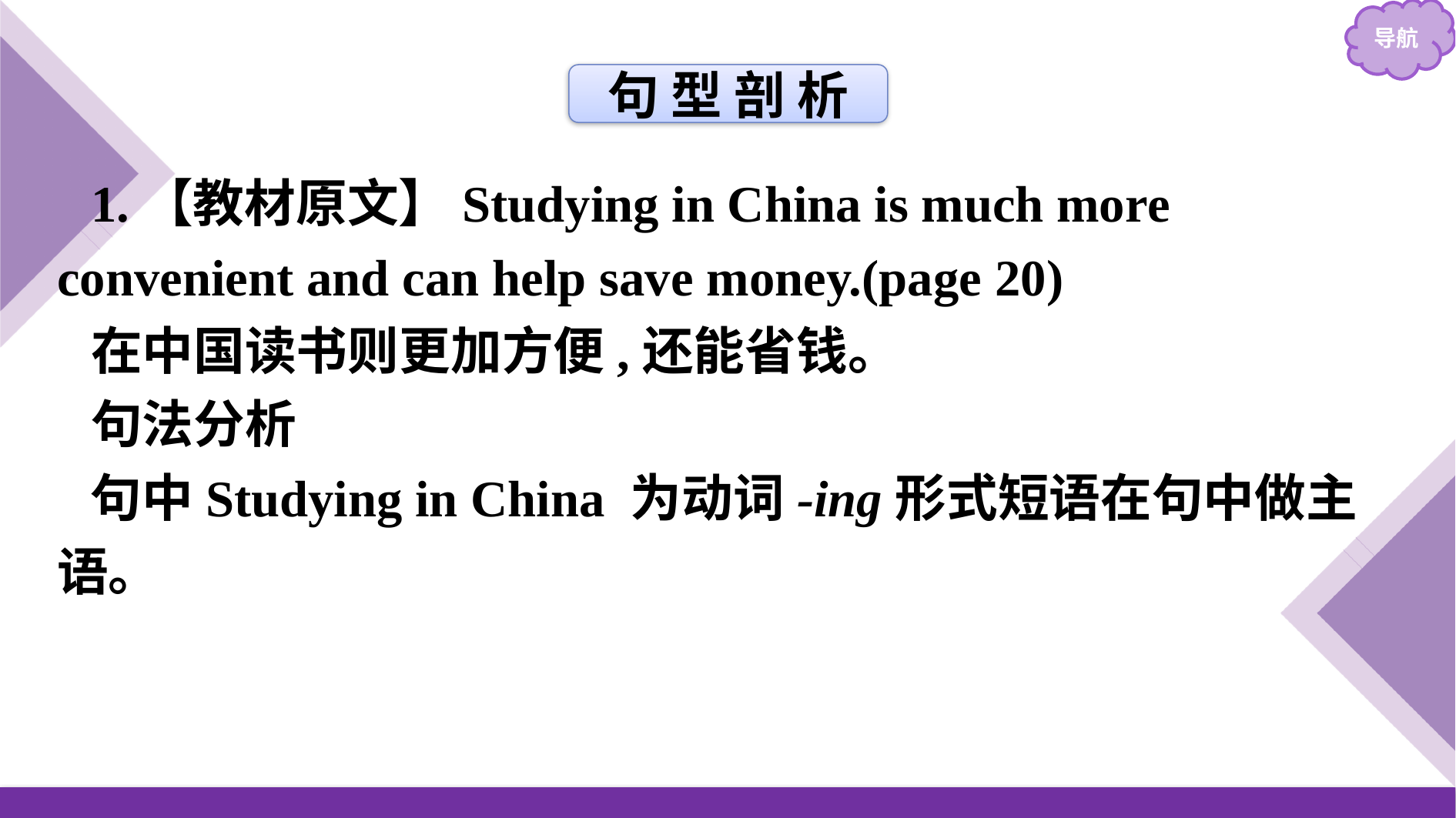

句 型 剖 析
1.【教材原文】Studying in China is much more convenient and can help save money.(page 20)
在中国读书则更加方便,还能省钱。
句法分析
句中Studying in China 为动词-ing形式短语在句中做主语。